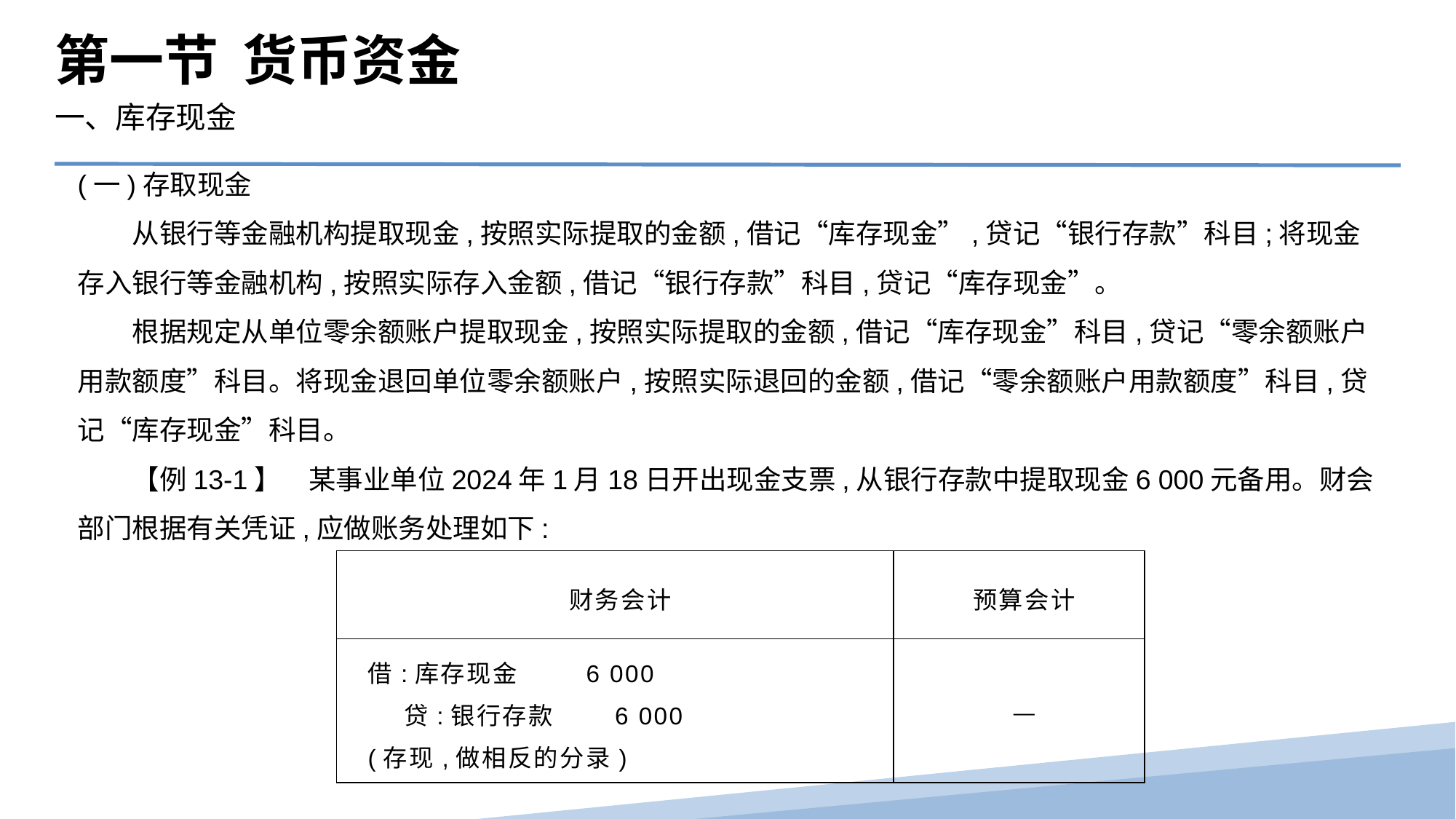

第一节  货币资金
一、库存现金
(一)存取现金
　　从银行等金融机构提取现金,按照实际提取的金额,借记“库存现金”,贷记“银行存款”科目;将现金存入银行等金融机构,按照实际存入金额,借记“银行存款”科目,贷记“库存现金”。
　　根据规定从单位零余额账户提取现金,按照实际提取的金额,借记“库存现金”科目,贷记“零余额账户用款额度”科目。将现金退回单位零余额账户,按照实际退回的金额,借记“零余额账户用款额度”科目,贷记“库存现金”科目。
　　【例13-1】　某事业单位2024年1月18日开出现金支票,从银行存款中提取现金6 000元备用。财会部门根据有关凭证,应做账务处理如下:

| 财务会计 | 预算会计 |
| --- | --- |
| 借:库存现金 6 000 贷:银行存款 6 000 (存现,做相反的分录) | — |